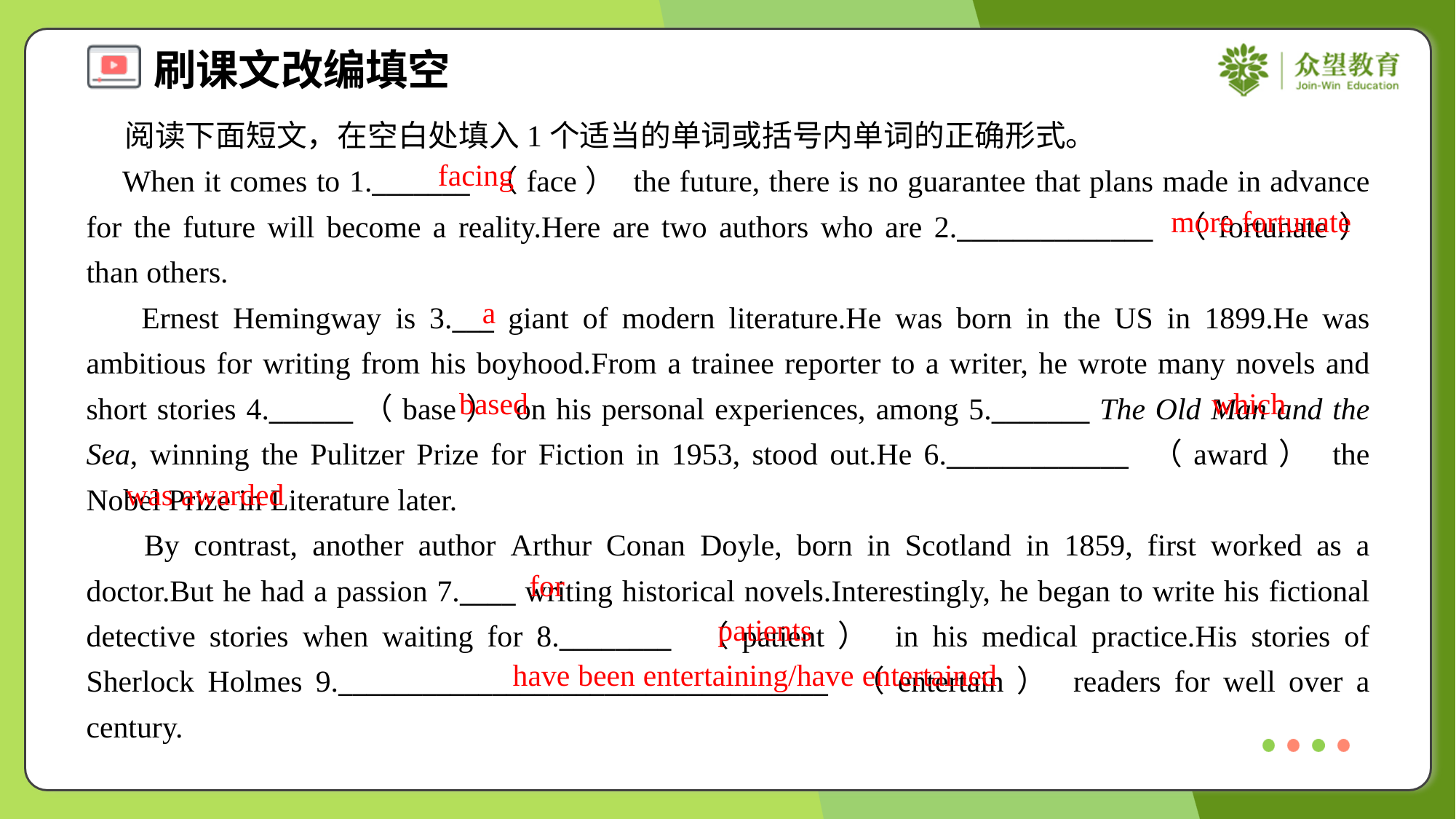

阅读下面短文，在空白处填入1个适当的单词或括号内单词的正确形式。
    When it comes to 1._______ （face） the future, there is no guarantee that plans made in advance for the future will become a reality.Here are two authors who are 2.______________ （fortunate） than others.
    Ernest Hemingway is 3.___ giant of modern literature.He was born in the US in 1899.He was ambitious for writing from his boyhood.From a trainee reporter to a writer, he wrote many novels and short stories 4.______（base） on his personal experiences, among 5._______ The Old Man and the Sea, winning the Pulitzer Prize for Fiction in 1953, stood out.He 6._____________ （award） the Nobel Prize in Literature later.
    By contrast, another author Arthur Conan Doyle, born in Scotland in 1859, first worked as a doctor.But he had a passion 7.____ writing historical novels.Interestingly, he began to write his fictional detective stories when waiting for 8.________ （patient） in his medical practice.His stories of Sherlock Holmes 9.___________________________________ （entertain） readers for well over a century.#1.3
facing
more fortunate
a
based
which
was awarded
for
patients
have been entertaining/have entertained